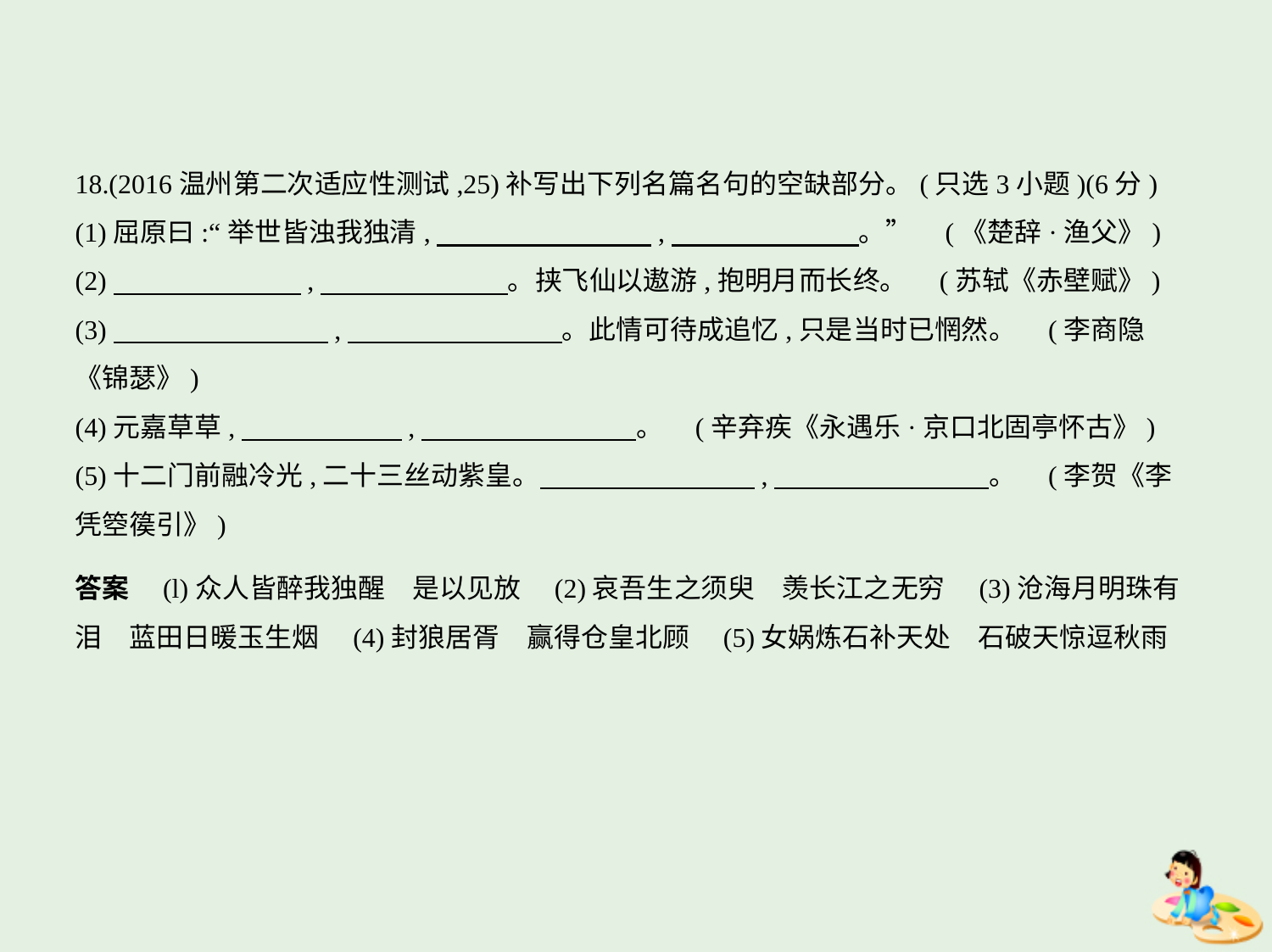

18.(2016温州第二次适应性测试,25)补写出下列名篇名句的空缺部分。(只选3小题)(6分)
(1)屈原曰:“举世皆浊我独清,　　　　　　　    ,　　　　　　    。” (《楚辞·渔父》)
(2)　　　　　　    ,　　　　　　    。挟飞仙以遨游,抱明月而长终。 (苏轼《赤壁赋》)
(3)　　　　　　　    ,　　　　　　　    。此情可待成追忆,只是当时已惘然。 (李商隐
《锦瑟》)
(4)元嘉草草,　　　　　    ,　　　　　　　    。 (辛弃疾《永遇乐·京口北固亭怀古》)
(5)十二门前融冷光,二十三丝动紫皇。　　　　　　　    ,　　　　　　　    。 (李贺《李
凭箜篌引》)
答案　(l)众人皆醉我独醒　是以见放　(2)哀吾生之须臾　羡长江之无穷　(3)沧海月明珠有
泪　蓝田日暖玉生烟　(4)封狼居胥　赢得仓皇北顾　(5)女娲炼石补天处　石破天惊逗秋雨